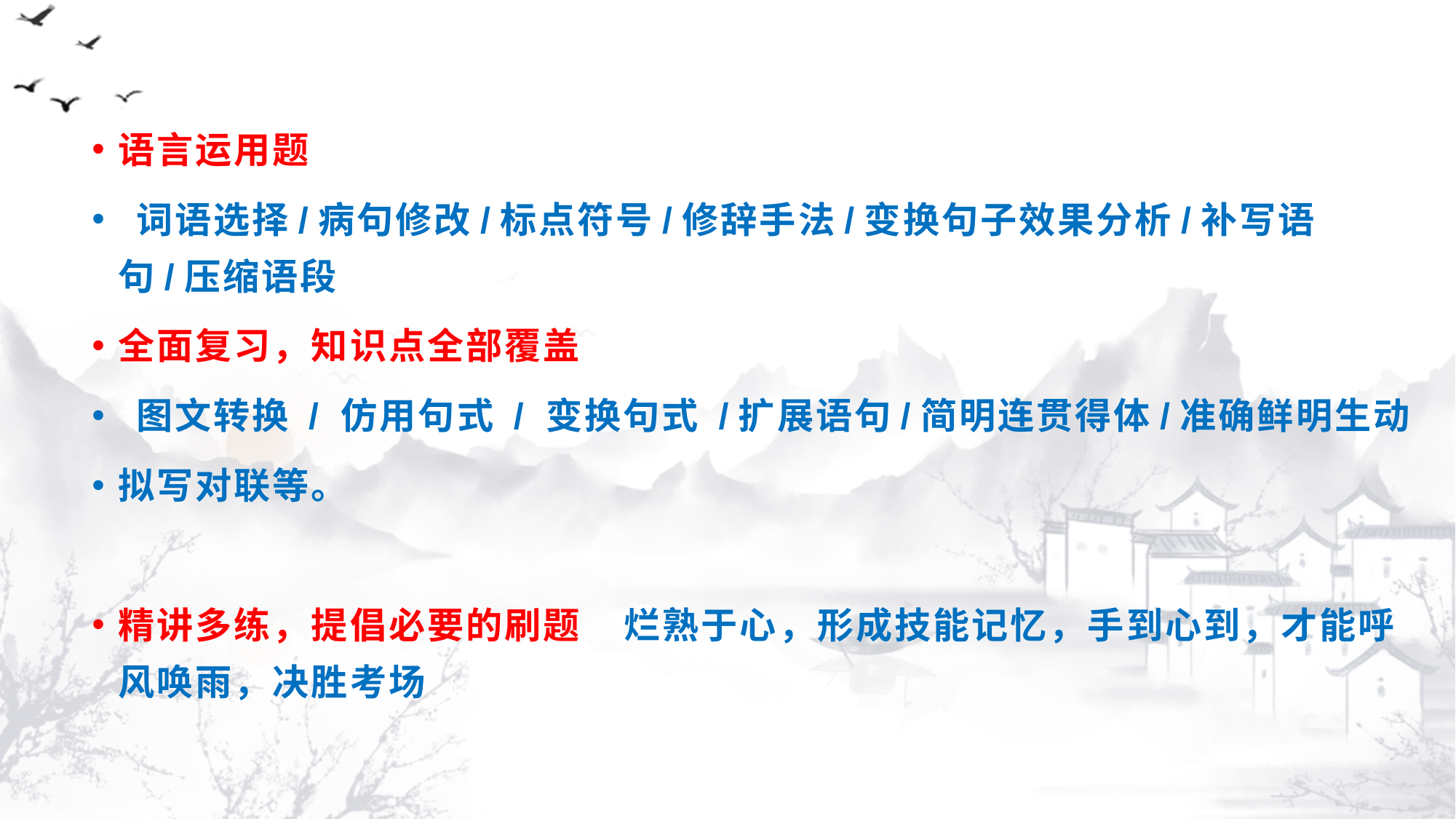

#
语言运用题
 词语选择/病句修改/标点符号/修辞手法/变换句子效果分析/补写语句/压缩语段
全面复习，知识点全部覆盖
 图文转换 / 仿用句式 / 变换句式 /扩展语句/简明连贯得体/准确鲜明生动
拟写对联等。

精讲多练，提倡必要的刷题    烂熟于心，形成技能记忆，手到心到，才能呼风唤雨，决胜考场